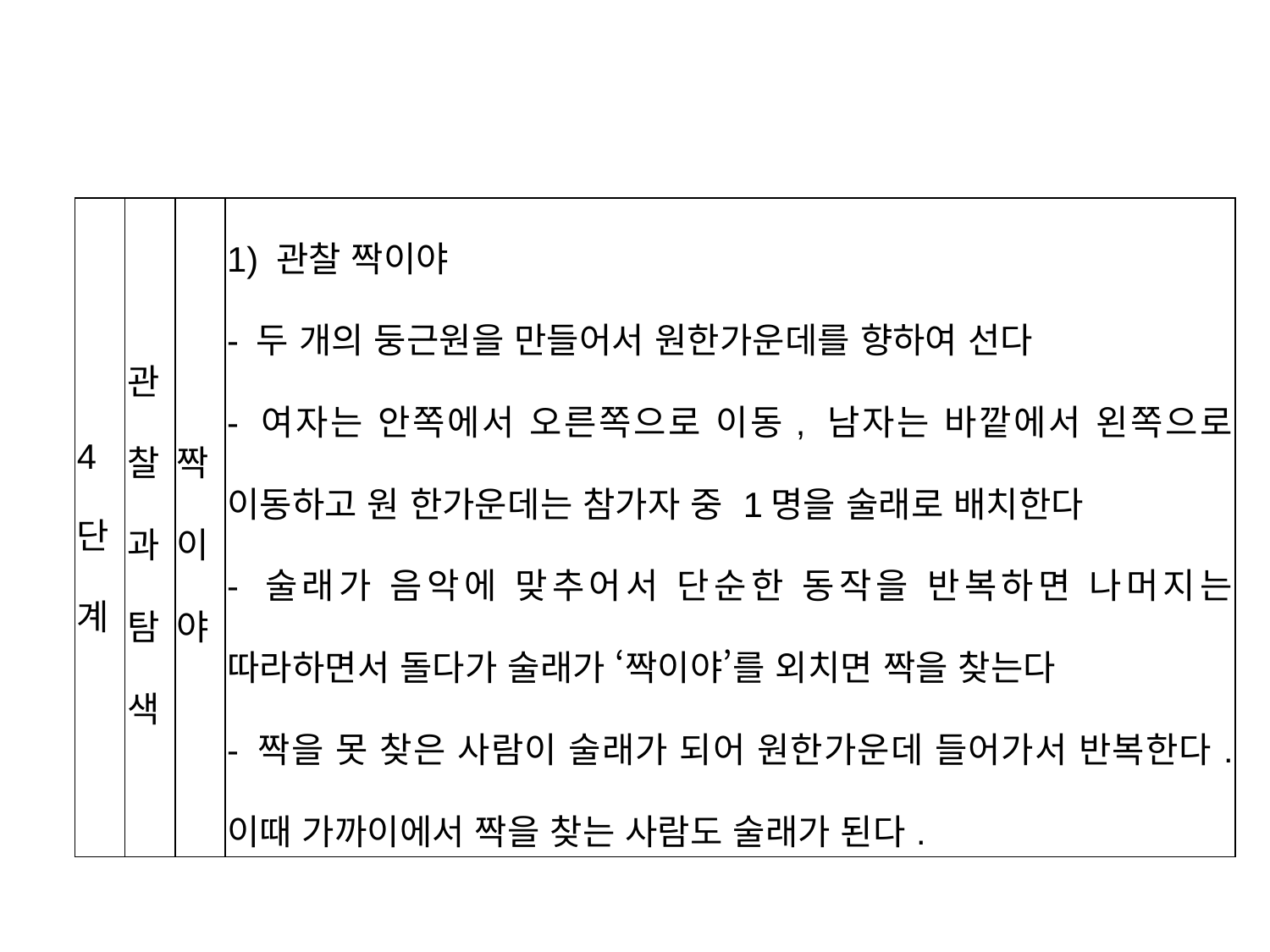

| 4단계 | 관찰과 탐색 | 짝이야 | 1) 관찰 짝이야 - 두 개의 둥근원을 만들어서 원한가운데를 향하여 선다 - 여자는 안쪽에서 오른쪽으로 이동, 남자는 바깥에서 왼쪽으로 이동하고 원 한가운데는 참가자 중 1명을 술래로 배치한다 - 술래가 음악에 맞추어서 단순한 동작을 반복하면 나머지는 따라하면서 돌다가 술래가 ‘짝이야’를 외치면 짝을 찾는다 - 짝을 못 찾은 사람이 술래가 되어 원한가운데 들어가서 반복한다. 이때 가까이에서 짝을 찾는 사람도 술래가 된다. |
| --- | --- | --- | --- |